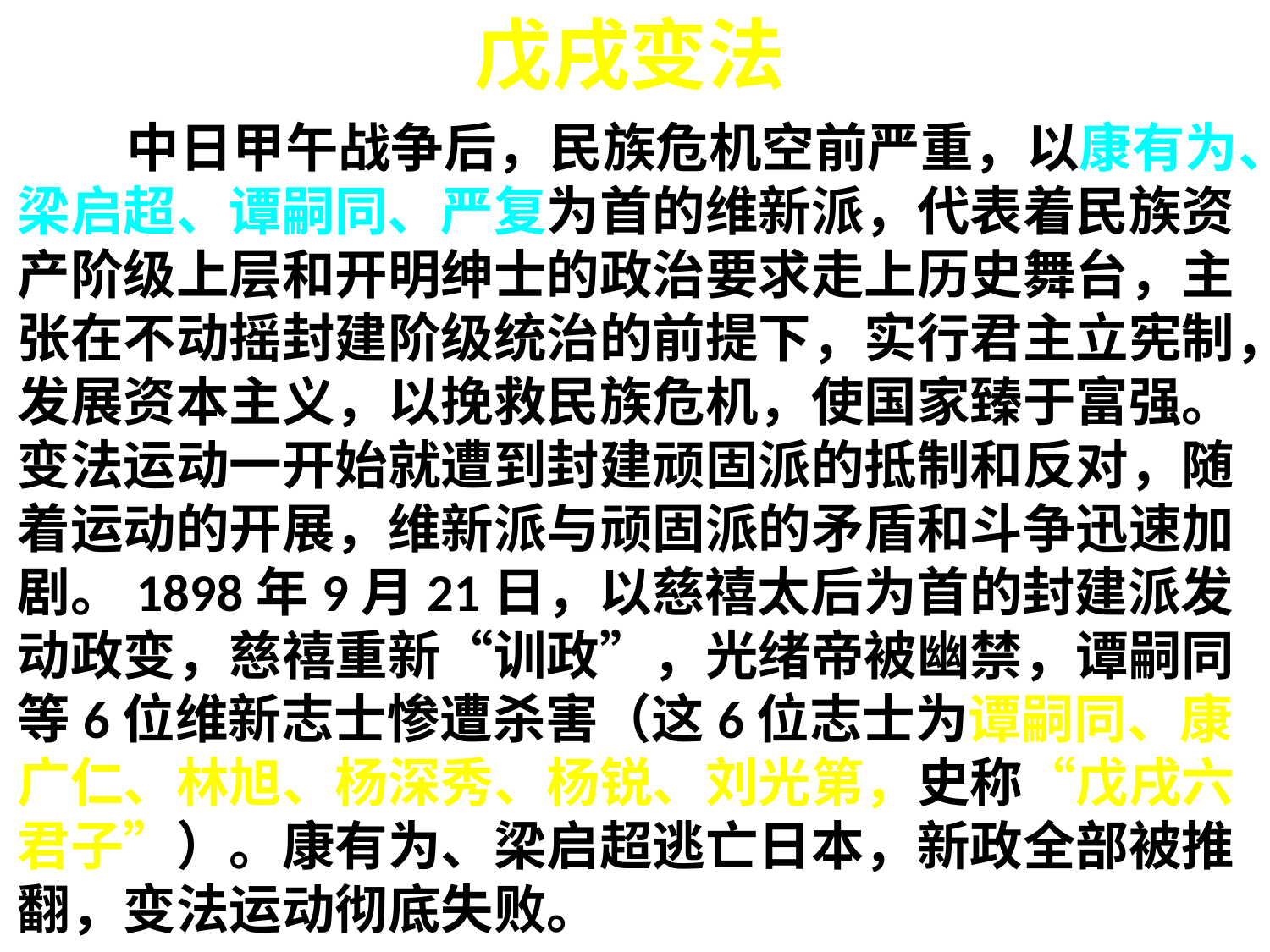

戊戌变法
        中日甲午战争后，民族危机空前严重，以康有为、梁启超、谭嗣同、严复为首的维新派，代表着民族资产阶级上层和开明绅士的政治要求走上历史舞台，主张在不动摇封建阶级统治的前提下，实行君主立宪制，发展资本主义，以挽救民族危机，使国家臻于富强。 变法运动一开始就遭到封建顽固派的抵制和反对，随着运动的开展，维新派与顽固派的矛盾和斗争迅速加剧。1898年9月21日，以慈禧太后为首的封建派发动政变，慈禧重新“训政”，光绪帝被幽禁，谭嗣同等6位维新志士惨遭杀害（这6位志士为谭嗣同、康广仁、林旭、杨深秀、杨锐、刘光第，史称“戊戌六君子”）。康有为、梁启超逃亡日本，新政全部被推翻，变法运动彻底失败。